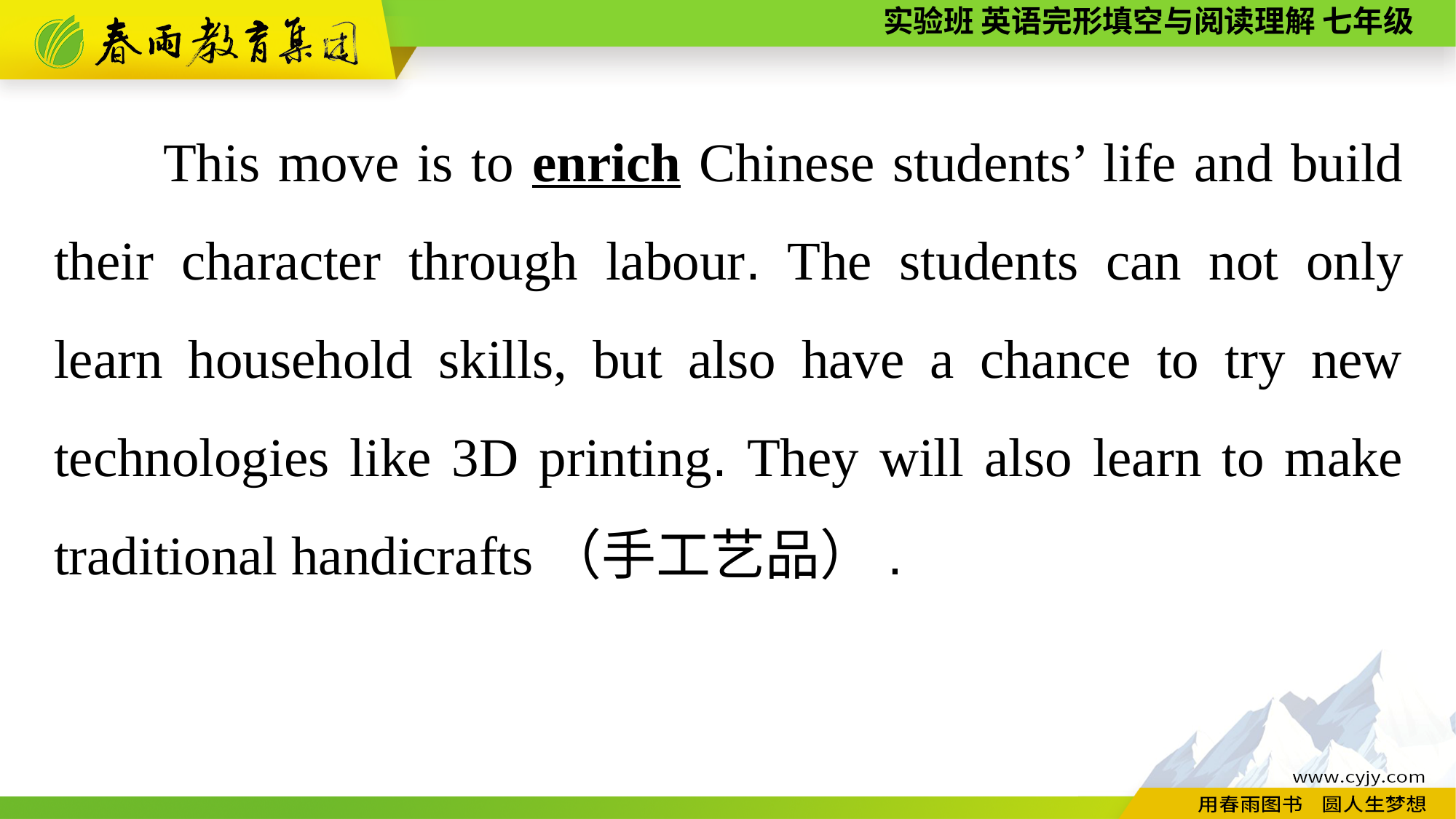

This move is to enrich Chinese students’ life and build their character through labour. The students can not only learn household skills, but also have a chance to try new technologies like 3D printing. They will also learn to make traditional handicrafts（手工艺品）.